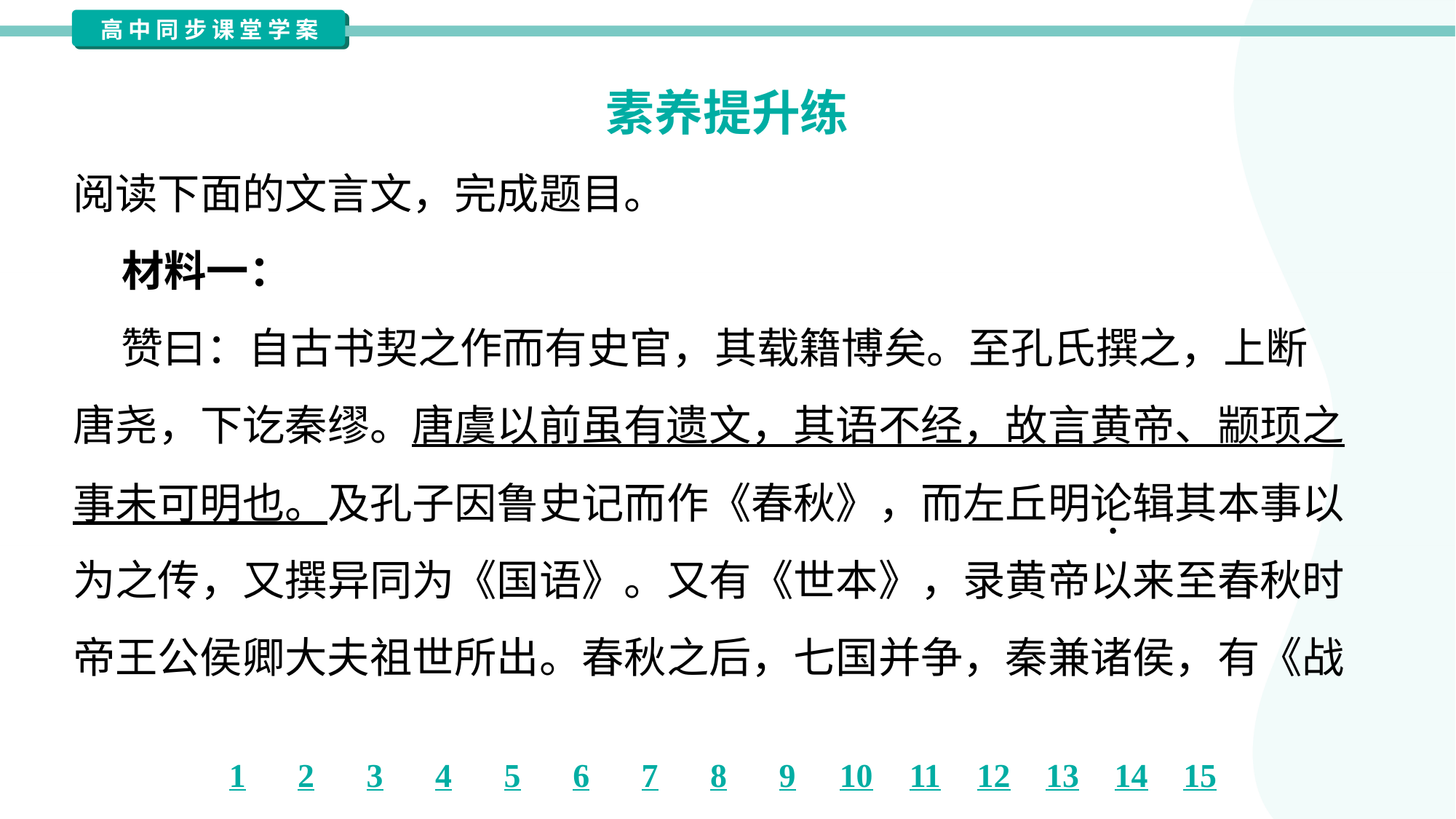

素养提升练
阅读下面的文言文，完成题目。
    材料一：
    赞曰：自古书契之作而有史官，其载籍博矣。至孔氏撰之，上断
唐尧，下讫秦缪。唐虞以前虽有遗文，其语不经，故言黄帝、颛顼之
事未可明也。及孔子因鲁史记而作《春秋》，而左丘明论辑其本事以
为之传，又撰异同为《国语》。又有《世本》，录黄帝以来至春秋时
帝王公侯卿大夫祖世所出。春秋之后，七国并争，秦兼诸侯，有《战